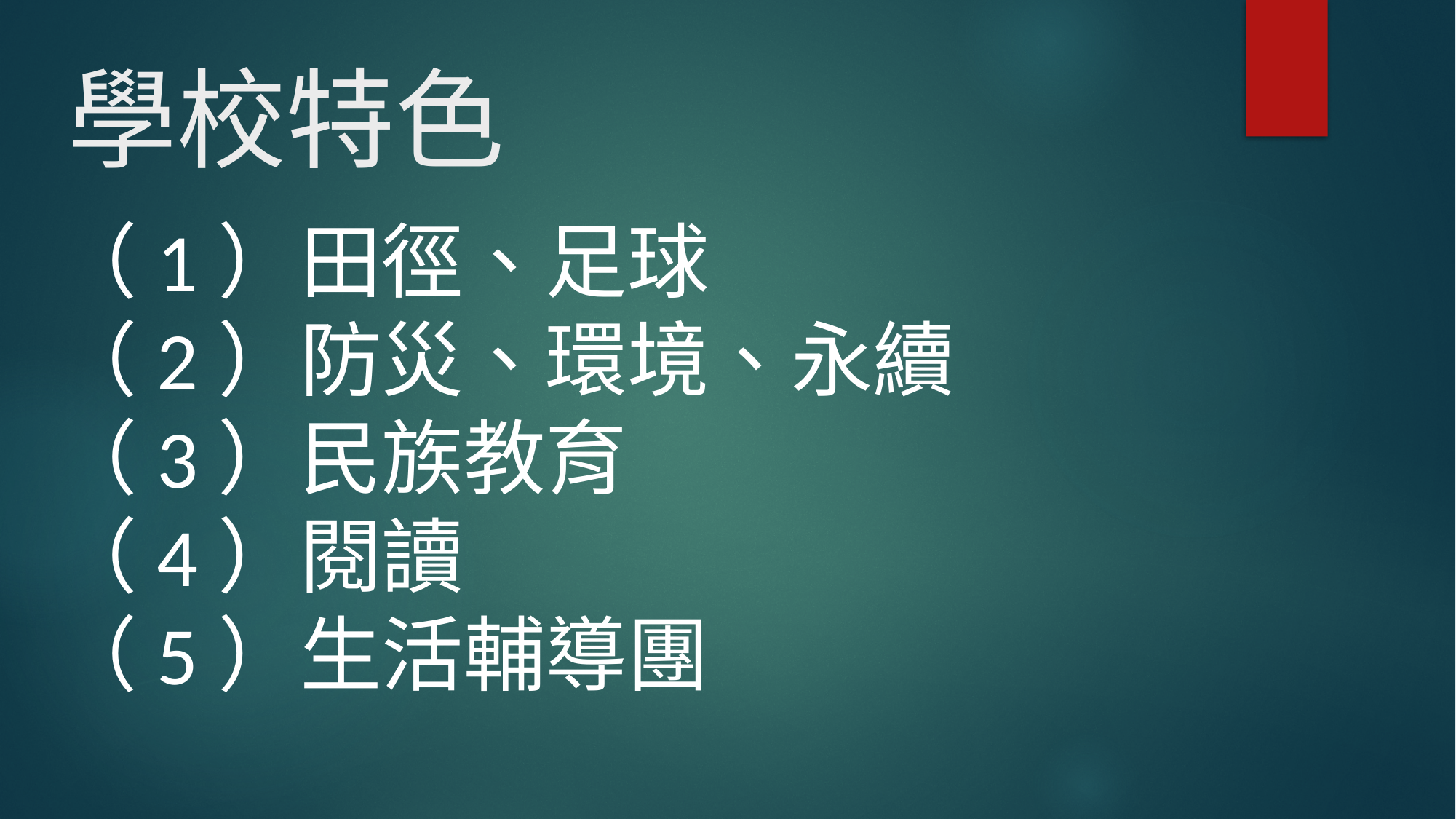

# 學校特色

（1）田徑、足球
（2）防災、環境、永續
（3）民族教育
（4）閱讀
（5）生活輔導團